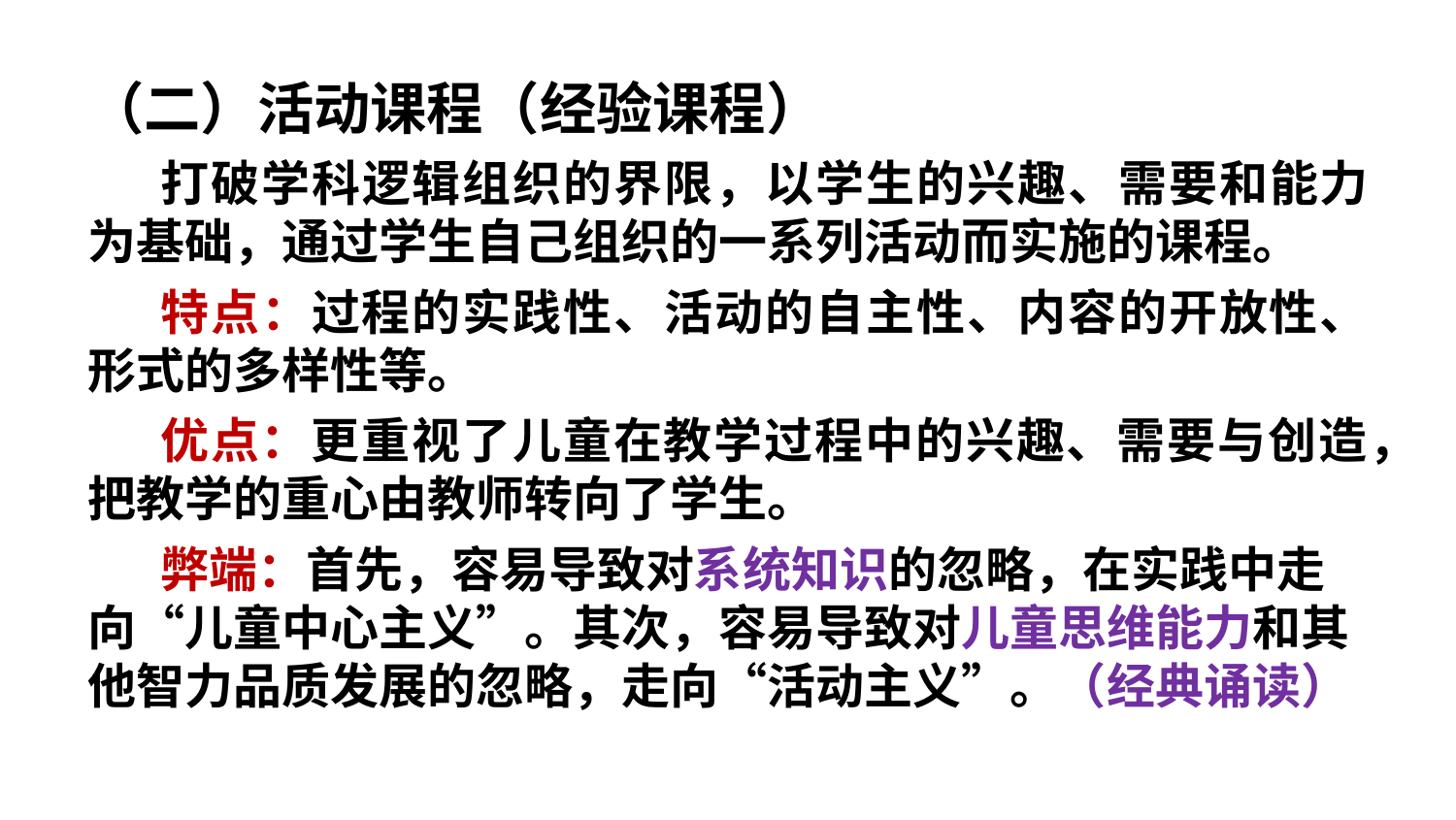

（二）活动课程（经验课程）
打破学科逻辑组织的界限，以学生的兴趣、需要和能力为基础，通过学生自己组织的一系列活动而实施的课程。
特点：过程的实践性、活动的自主性、内容的开放性、形式的多样性等。
优点：更重视了儿童在教学过程中的兴趣、需要与创造，把教学的重心由教师转向了学生。
弊端：首先，容易导致对系统知识的忽略，在实践中走向“儿童中心主义”。其次，容易导致对儿童思维能力和其他智力品质发展的忽略，走向“活动主义”。（经典诵读）